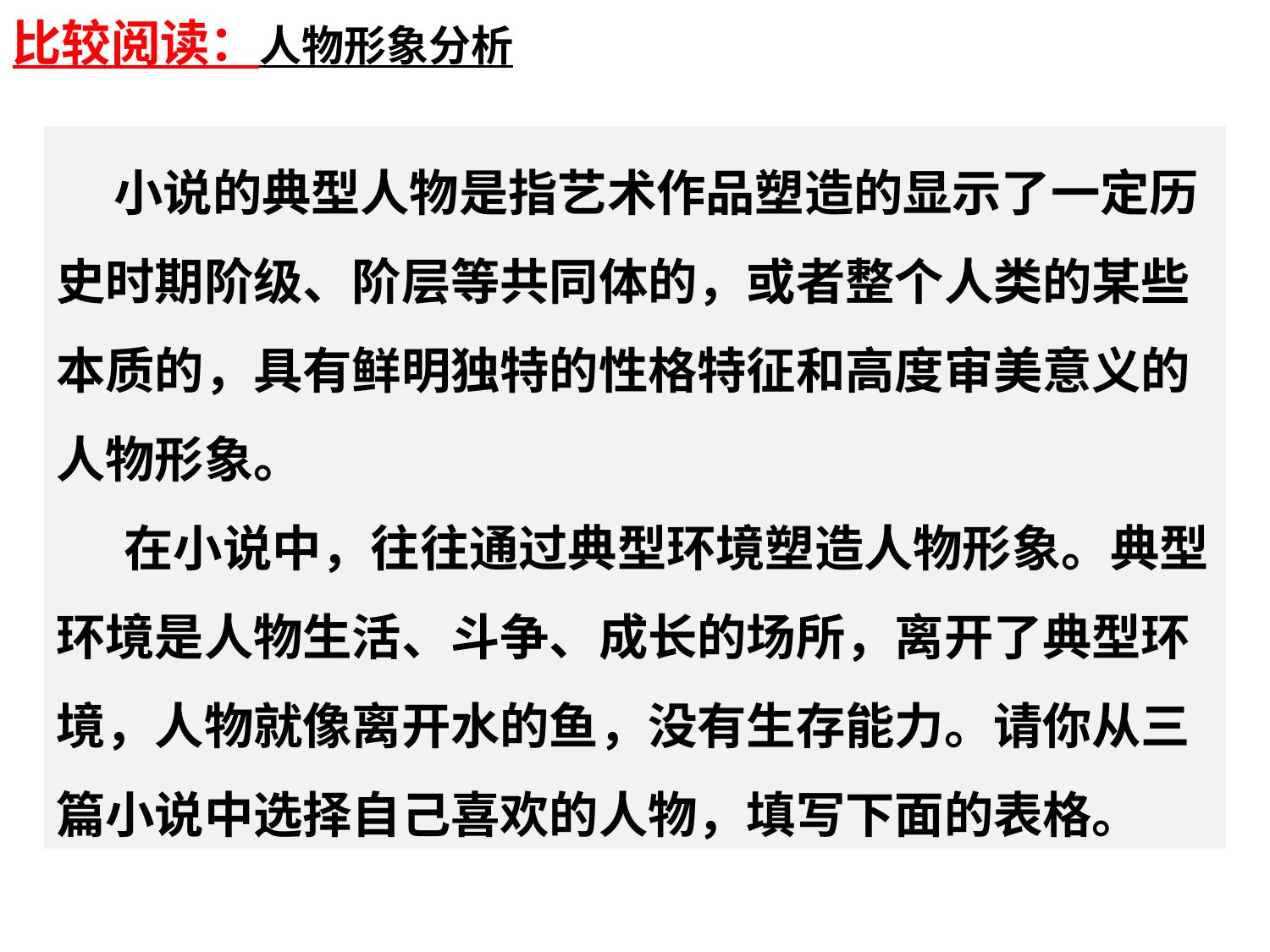

比较阅读：人物形象分析
     小说的典型人物是指艺术作品塑造的显示了一定历史时期阶级、阶层等共同体的，或者整个人类的某些本质的，具有鲜明独特的性格特征和高度审美意义的人物形象。
     在小说中，往往通过典型环境塑造人物形象。典型环境是人物生活、斗争、成长的场所，离开了典型环境，人物就像离开水的鱼，没有生存能力。请你从三篇小说中选择自己喜欢的人物，填写下面的表格。